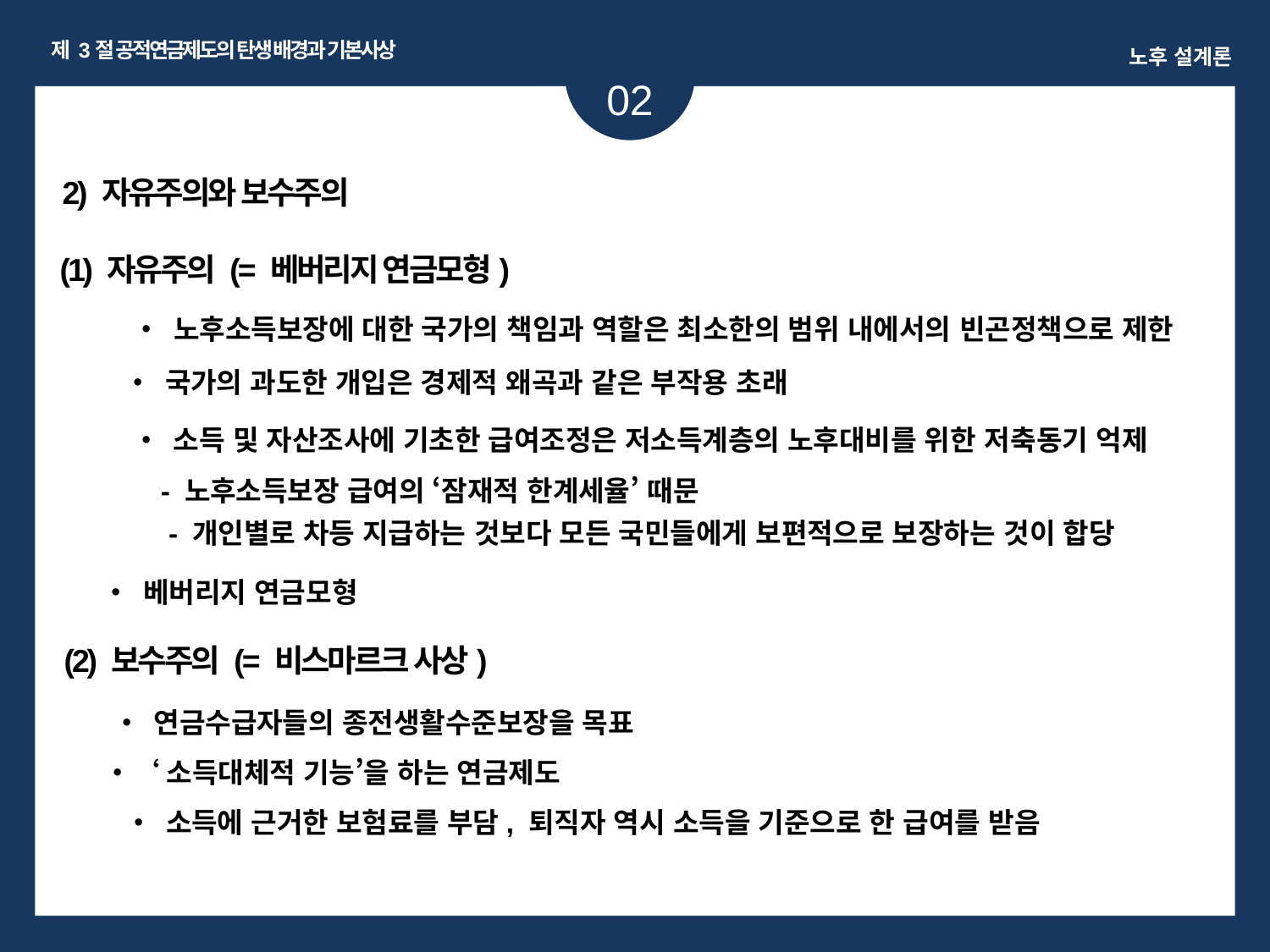

제 3절 공적연금제도의 탄생 배경과 기본사상
노후 설계론
02

2) 자유주의와 보수주의
(1) 자유주의 (= 베버리지 연금모형)
• 노후소득보장에 대한 국가의 책임과 역할은 최소한의 범위 내에서의 빈곤정책으로 제한
• 국가의 과도한 개입은 경제적 왜곡과 같은 부작용 초래
• 소득 및 자산조사에 기초한 급여조정은 저소득계층의 노후대비를 위한 저축동기 억제
- 노후소득보장 급여의 ‘잠재적 한계세율’ 때문
- 개인별로 차등 지급하는 것보다 모든 국민들에게 보편적으로 보장하는 것이 합당
• 베버리지 연금모형
(2) 보수주의 (= 비스마르크 사상)
• 연금수급자들의 종전생활수준보장을 목표
•‘소득대체적 기능’을 하는 연금제도
• 소득에 근거한 보험료를 부담, 퇴직자 역시 소득을 기준으로 한 급여를 받음